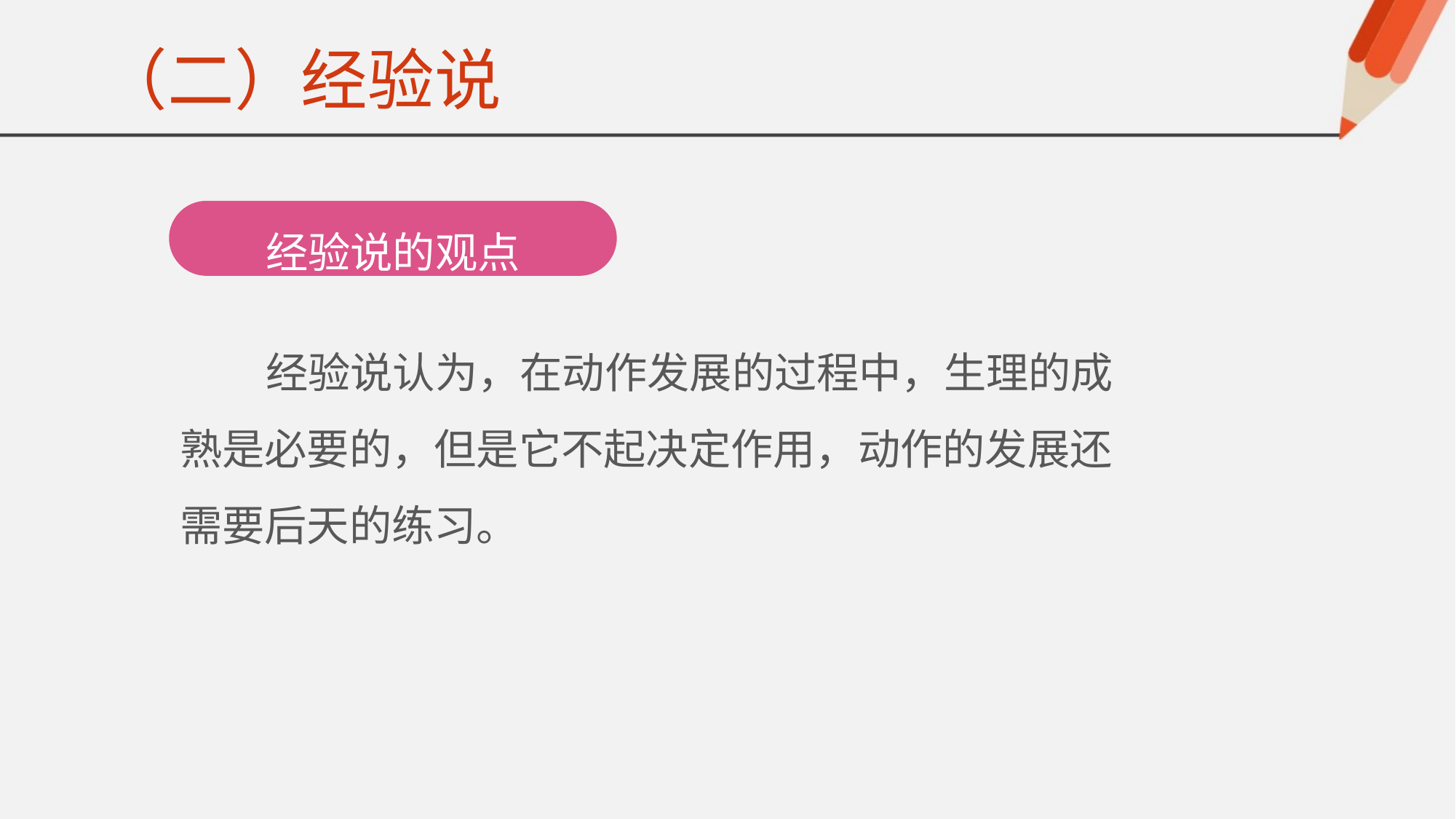

# （二）经验说
经验说的观点
经验说认为，在动作发展的过程中，生理的成熟是必要的，但是它不起决定作用，动作的发展还需要后天的练习。